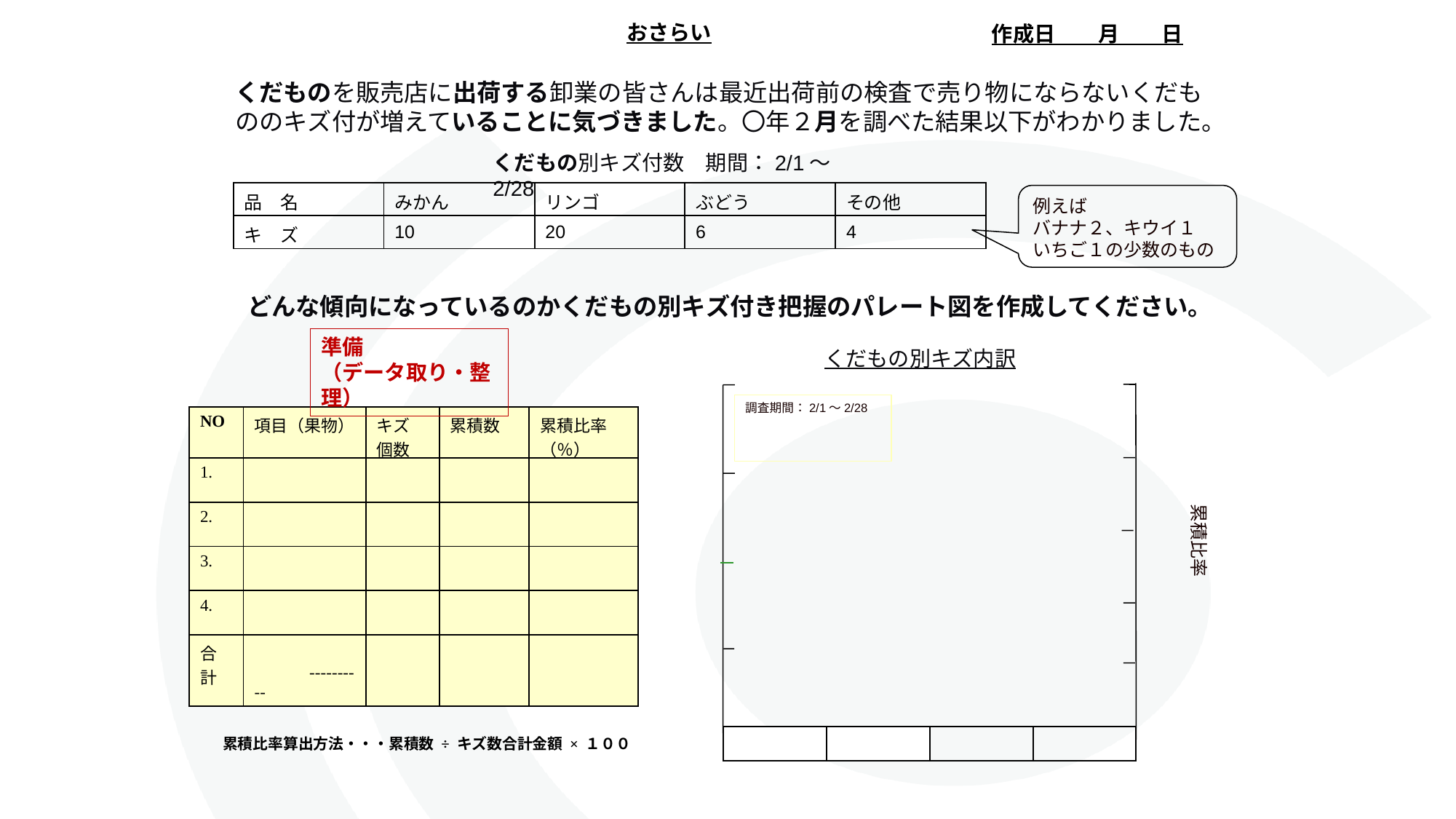

おさらい
作成日　　月　　日
くだものを販売店に出荷する卸業の皆さんは最近出荷前の検査で売り物にならないくだもののキズ付が増えていることに気づきました。〇年２月を調べた結果以下がわかりました。
くだもの別キズ付数　期間：2/1～2/28
| 品　名 | みかん | リンゴ | ぶどう | その他 |
| --- | --- | --- | --- | --- |
| キ　ズ | 10 | 20 | 6 | 4 |
例えば
バナナ２、キウイ１
いちご１の少数のもの
どんな傾向になっているのかくだもの別キズ付き把握のパレート図を作成してください。
準備
（データ取り・整理）
くだもの別キズ内訳

調査期間：2/1～2/28

| NO | 項目（果物） | キズ 個数 | 累積数 | 累積比率 （％） |
| --- | --- | --- | --- | --- |
| 1. |  |  |  |  |
| 2. |  |  |  |  |
| 3. |  |  |  |  |
| 4. |  |  |  |  |
| 合計 | ---------- |  |  |  |

累積比率

累積比率算出方法・・・累積数 ÷ キズ数合計金額 × １００